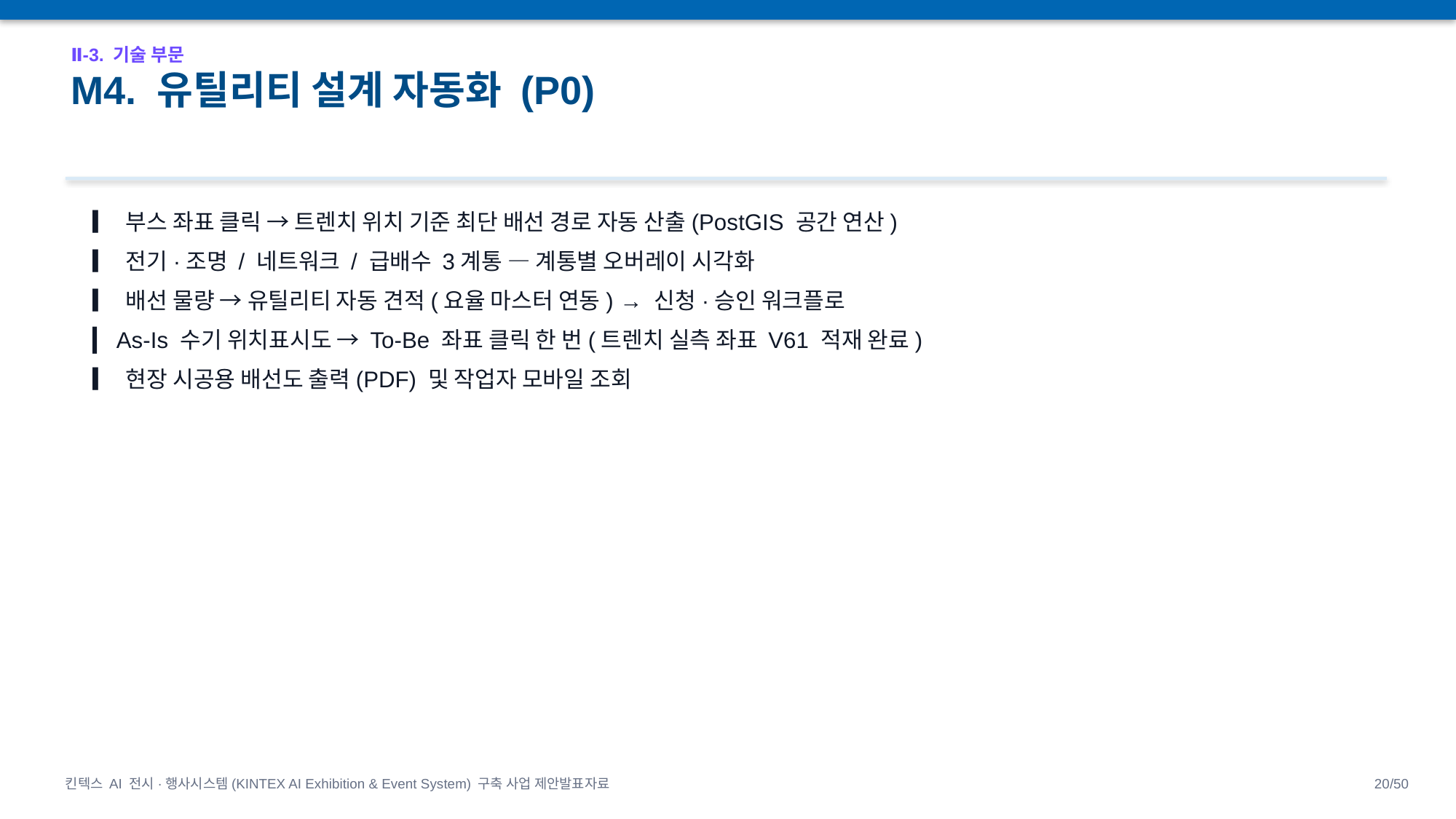

Ⅱ-3. 기술 부문
M4. 유틸리티 설계 자동화 (P0)

▎ 부스 좌표 클릭 → 트렌치 위치 기준 최단 배선 경로 자동 산출(PostGIS 공간 연산)
▎ 전기·조명 / 네트워크 / 급배수 3계통 — 계통별 오버레이 시각화
▎ 배선 물량 → 유틸리티 자동 견적(요율 마스터 연동) → 신청·승인 워크플로
▎ As-Is 수기 위치표시도 → To-Be 좌표 클릭 한 번(트렌치 실측 좌표 V61 적재 완료)
▎ 현장 시공용 배선도 출력(PDF) 및 작업자 모바일 조회
킨텍스 AI 전시·행사시스템(KINTEX AI Exhibition & Event System) 구축 사업 제안발표자료
20/50